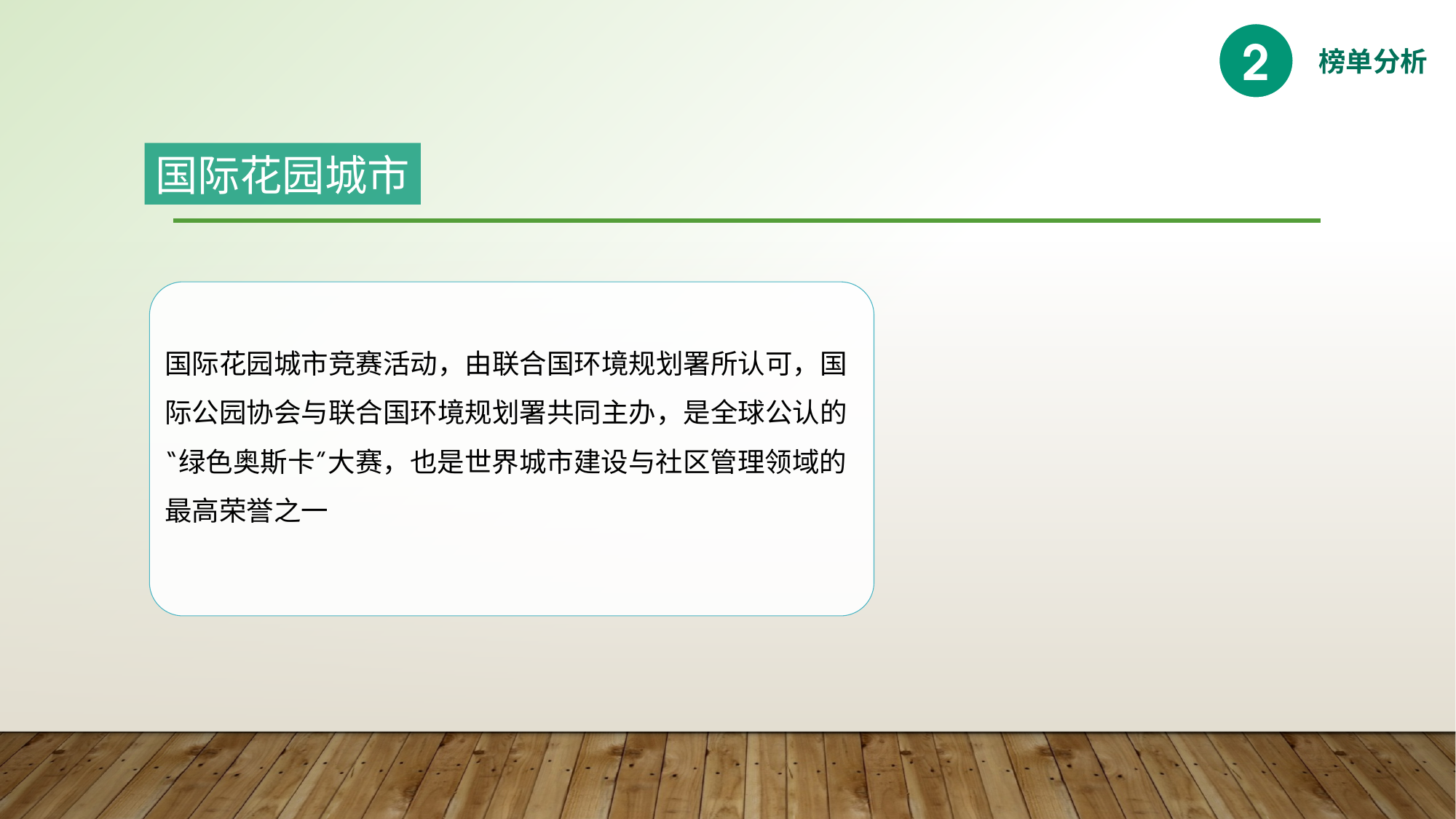

2
榜单分析
国际花园城市

国际花园城市竞赛活动，由联合国环境规划署所认可，国际公园协会与联合国环境规划署共同主办，是全球公认的“绿色奥斯卡”大赛，也是世界城市建设与社区管理领域的最高荣誉之一